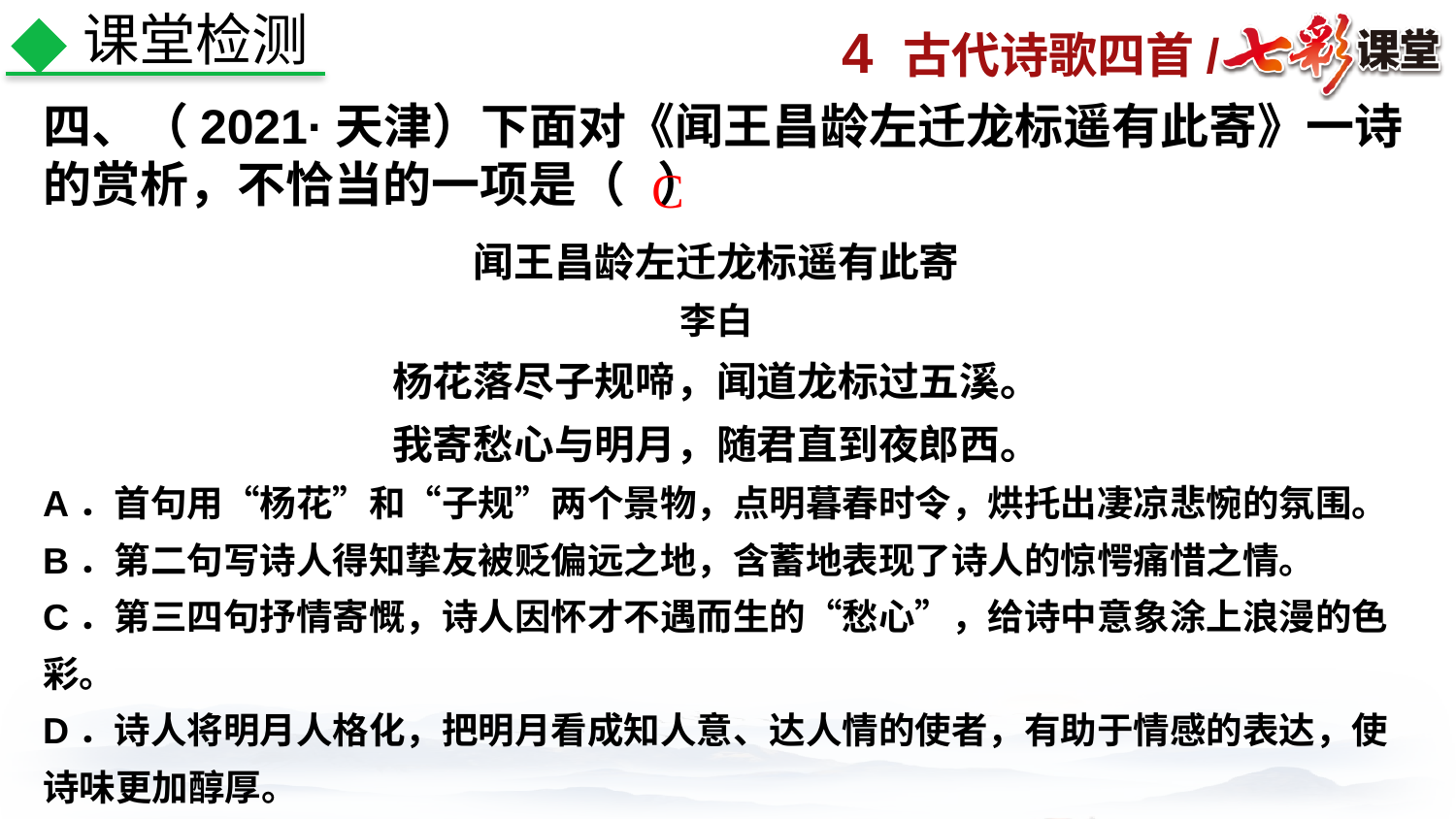

课堂检测

四、（2021·天津）下面对《闻王昌龄左迁龙标遥有此寄》一诗的赏析，不恰当的一项是（   ）
 C
闻王昌龄左迁龙标遥有此寄
李白
杨花落尽子规啼，闻道龙标过五溪。
我寄愁心与明月，随君直到夜郎西。
A．首句用“杨花”和“子规”两个景物，点明暮春时令，烘托出凄凉悲惋的氛围。
B．第二句写诗人得知挚友被贬偏远之地，含蓄地表现了诗人的惊愕痛惜之情。
C．第三四句抒情寄慨，诗人因怀才不遇而生的“愁心”，给诗中意象涂上浪漫的色彩。
D．诗人将明月人格化，把明月看成知人意、达人情的使者，有助于情感的表达，使诗味更加醇厚。